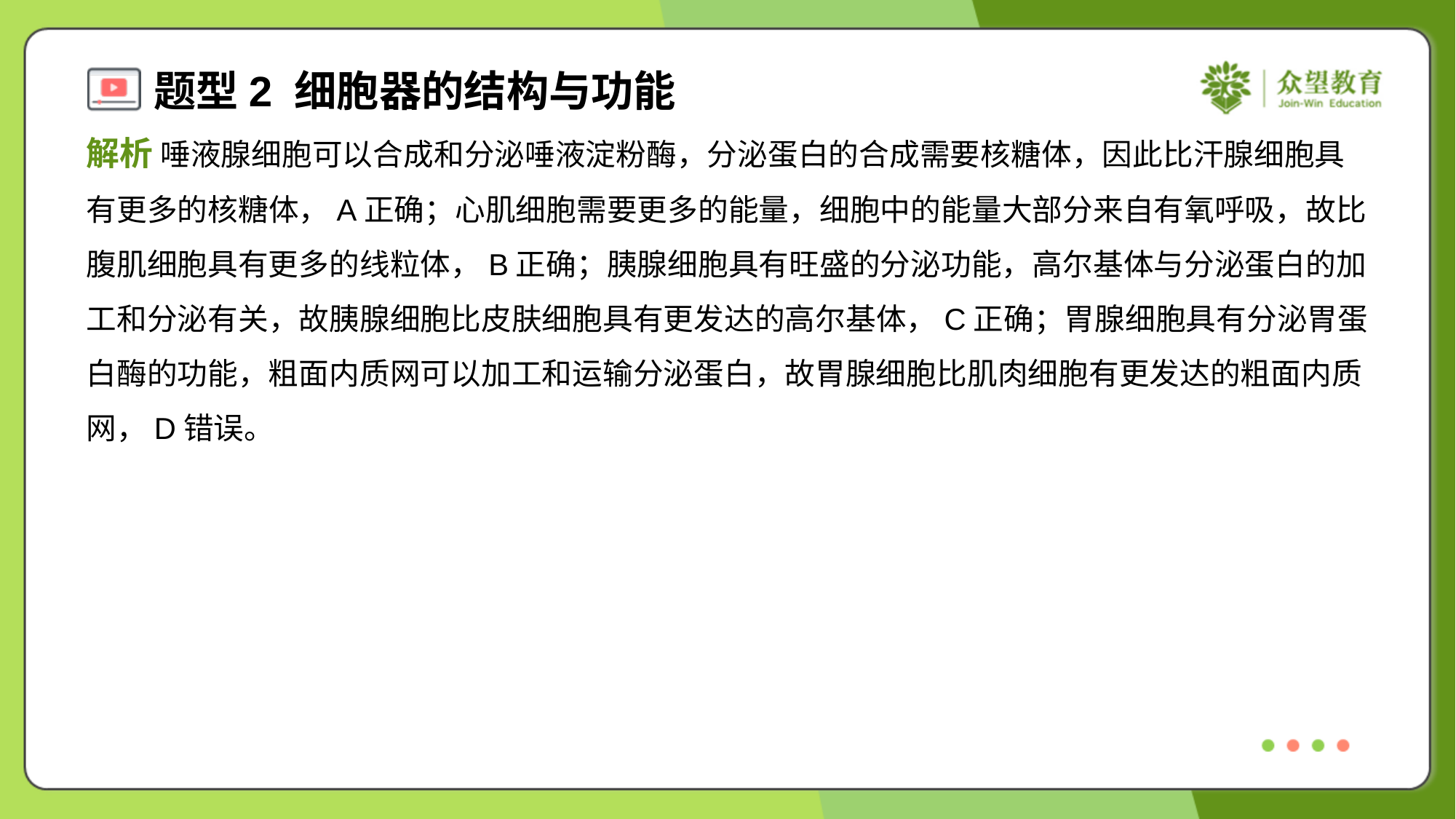

解析 唾液腺细胞可以合成和分泌唾液淀粉酶，分泌蛋白的合成需要核糖体，因此比汗腺细胞具
有更多的核糖体，A正确；心肌细胞需要更多的能量，细胞中的能量大部分来自有氧呼吸，故比
腹肌细胞具有更多的线粒体，B正确；胰腺细胞具有旺盛的分泌功能，高尔基体与分泌蛋白的加
工和分泌有关，故胰腺细胞比皮肤细胞具有更发达的高尔基体，C正确；胃腺细胞具有分泌胃蛋
白酶的功能，粗面内质网可以加工和运输分泌蛋白，故胃腺细胞比肌肉细胞有更发达的粗面内质
网，D错误。